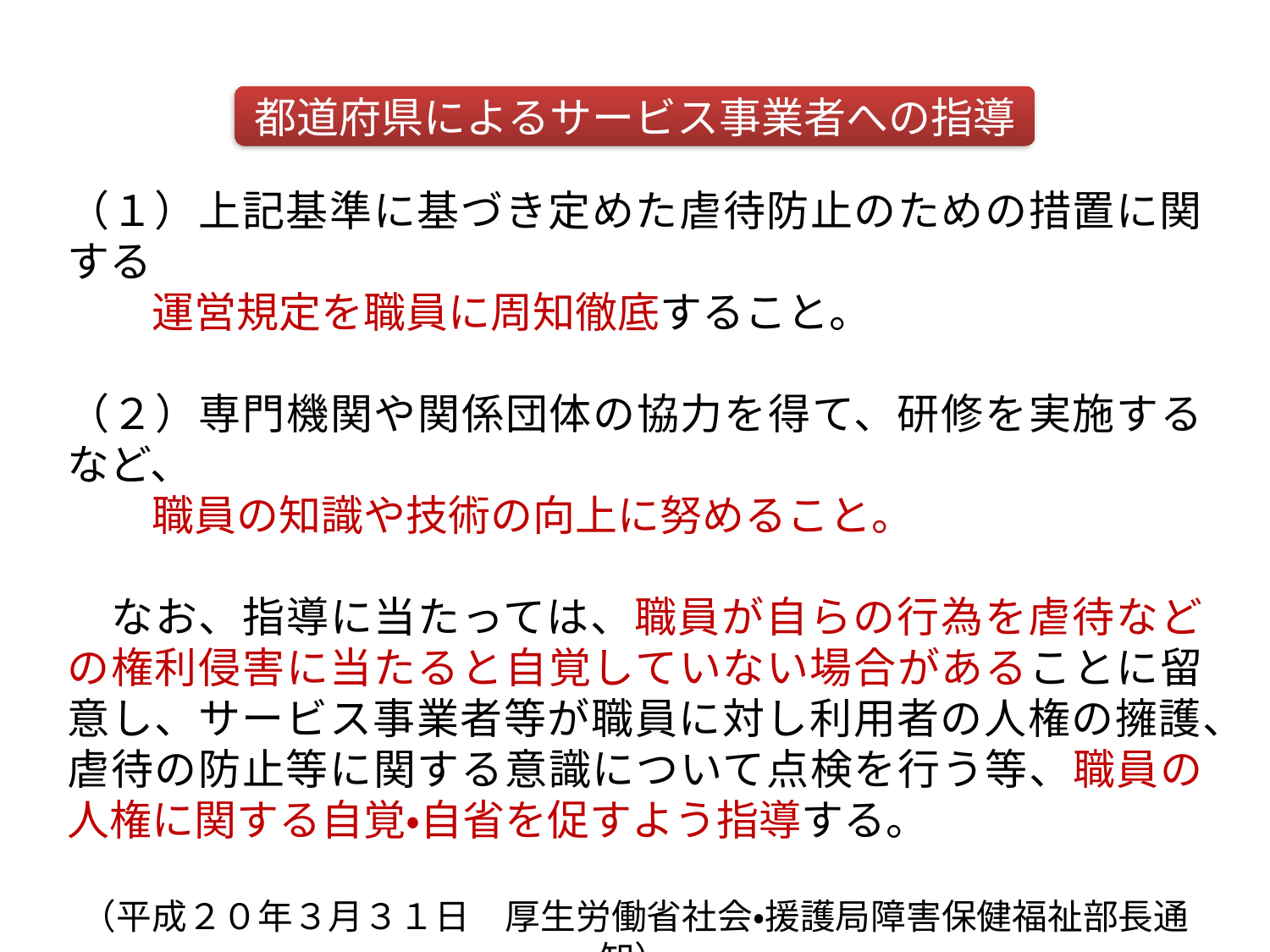

（１）上記基準に基づき定めた虐待防止のための措置に関する
　　運営規定を職員に周知徹底すること。

（２）専門機関や関係団体の協力を得て、研修を実施するなど、
　　職員の知識や技術の向上に努めること。

　なお、指導に当たっては、職員が自らの行為を虐待などの権利侵害に当たると自覚していない場合があることに留意し、サービス事業者等が職員に対し利用者の人権の擁護、虐待の防止等に関する意識について点検を行う等、職員の人権に関する自覚・自省を促すよう指導する。

（平成２０年３月３１日　厚生労働省社会・援護局障害保健福祉部長通知）
都道府県によるサービス事業者への指導